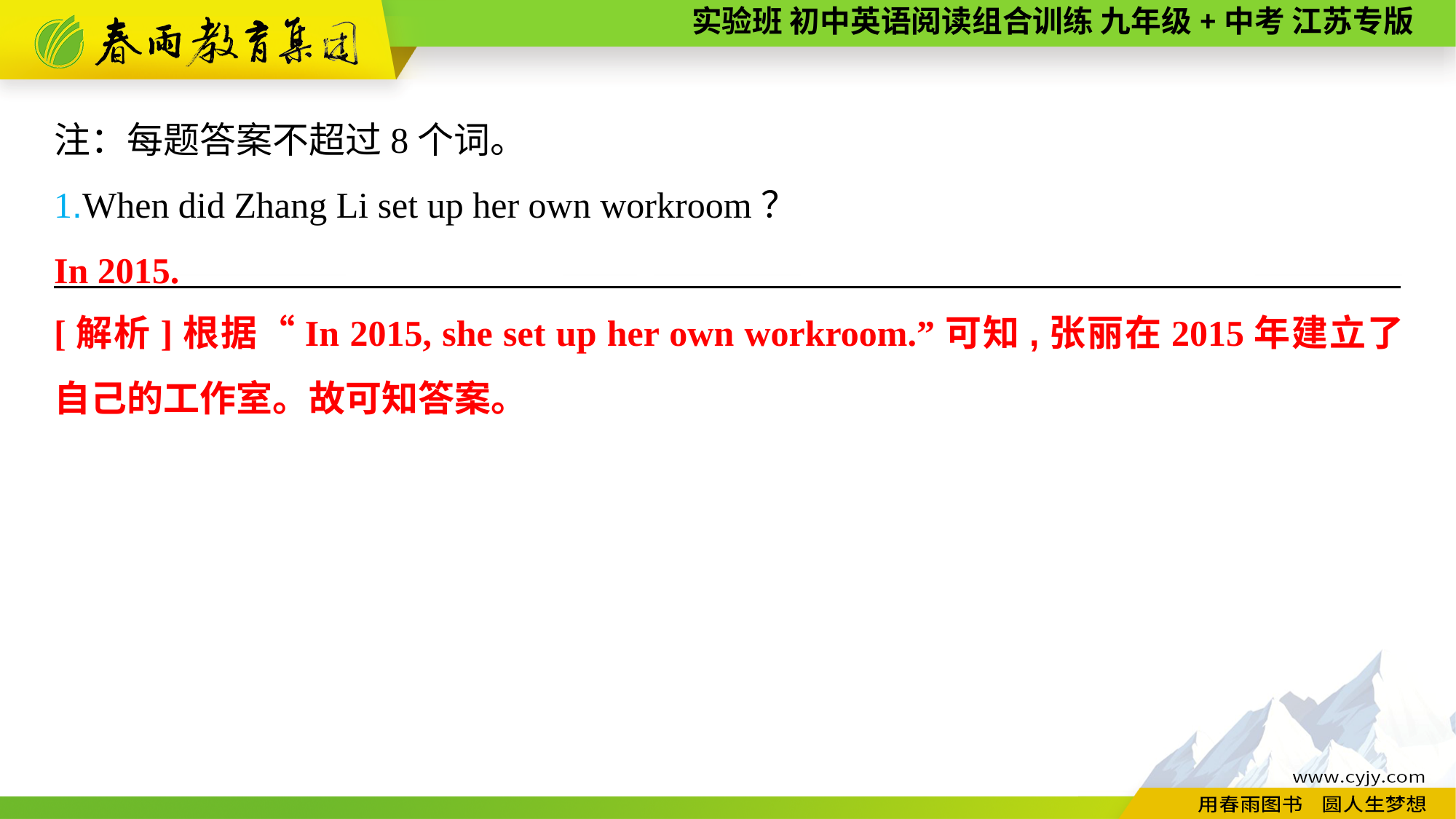

注：每题答案不超过8个词。
1.When did Zhang Li set up her own workroom？
————————                        ——  ————                                                  ————
In 2015.
[解析]根据“In 2015, she set up her own workroom.”可知,张丽在2015年建立了自己的工作室。故可知答案。